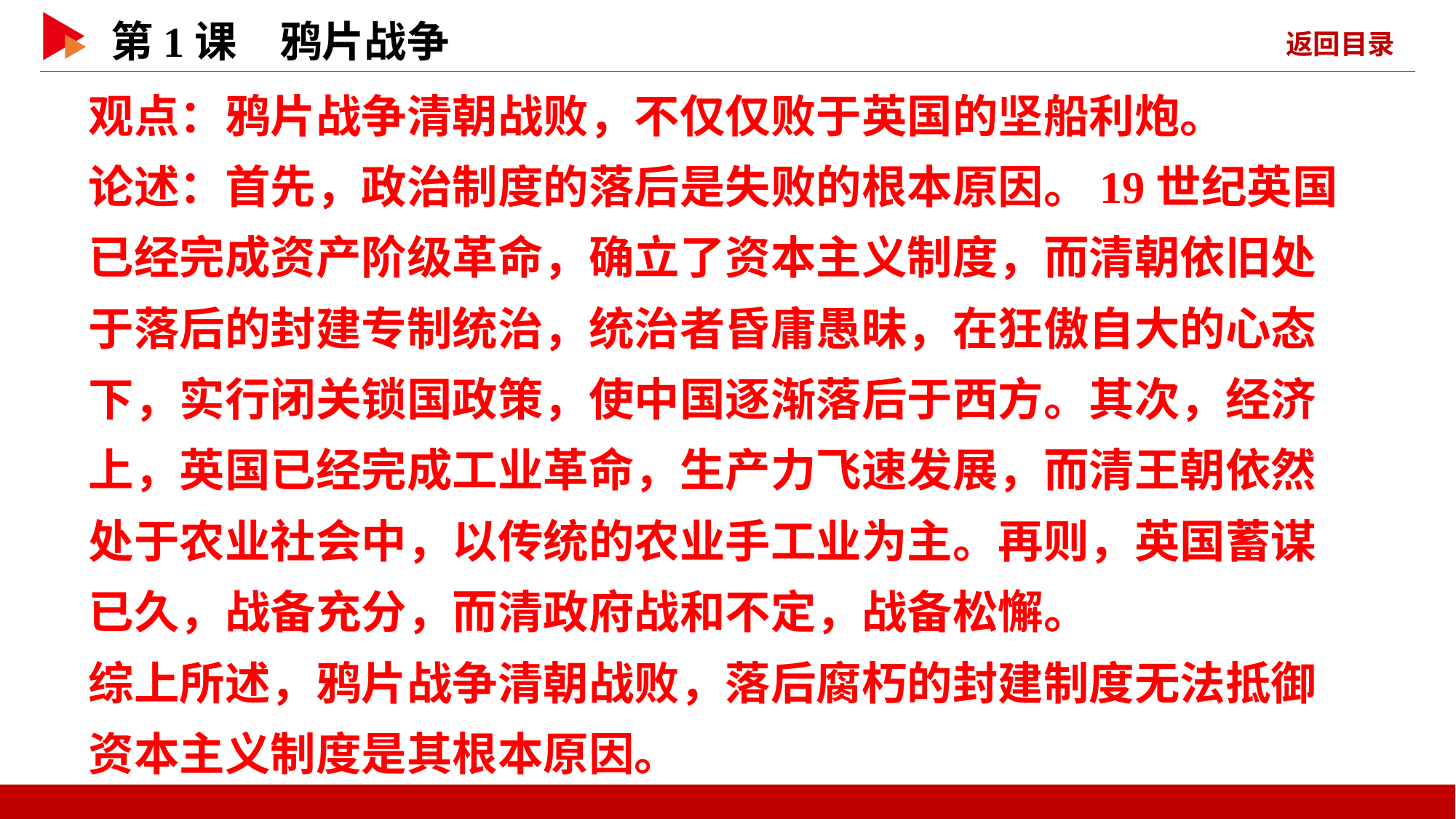

观点：鸦片战争清朝战败，不仅仅败于英国的坚船利炮。
论述：首先，政治制度的落后是失败的根本原因。19世纪英国已经完成资产阶级革命，确立了资本主义制度，而清朝依旧处于落后的封建专制统治，统治者昏庸愚昧，在狂傲自大的心态下，实行闭关锁国政策，使中国逐渐落后于西方。其次，经济上，英国已经完成工业革命，生产力飞速发展，而清王朝依然处于农业社会中，以传统的农业手工业为主。再则，英国蓄谋已久，战备充分，而清政府战和不定，战备松懈。
综上所述，鸦片战争清朝战败，落后腐朽的封建制度无法抵御资本主义制度是其根本原因。